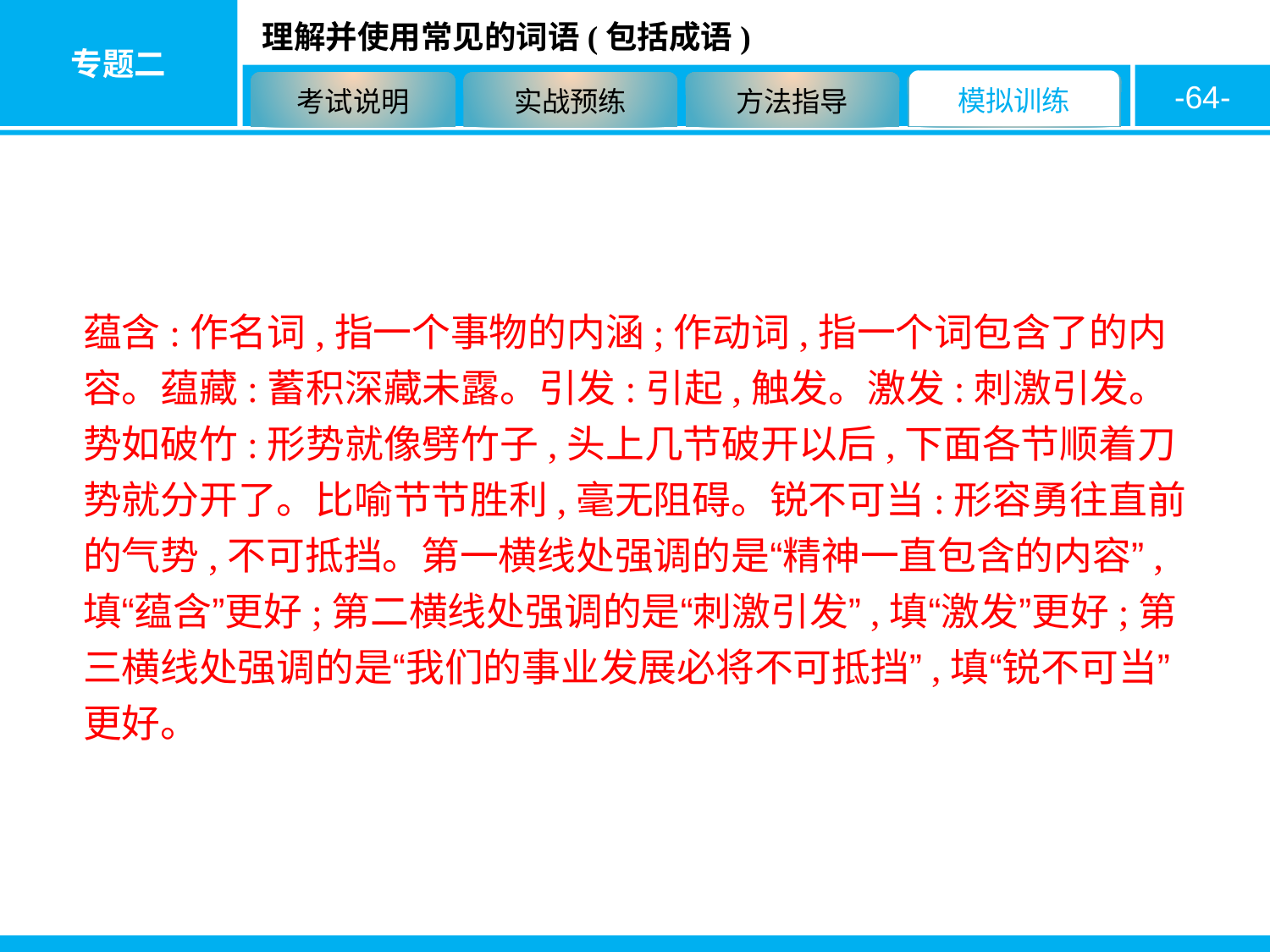

-64-
蕴含:作名词,指一个事物的内涵;作动词,指一个词包含了的内容。蕴藏:蓄积深藏未露。引发:引起,触发。激发:刺激引发。势如破竹:形势就像劈竹子,头上几节破开以后,下面各节顺着刀势就分开了。比喻节节胜利,毫无阻碍。锐不可当:形容勇往直前的气势,不可抵挡。第一横线处强调的是“精神一直包含的内容”,填“蕴含”更好;第二横线处强调的是“刺激引发”,填“激发”更好;第三横线处强调的是“我们的事业发展必将不可抵挡”,填“锐不可当”更好。